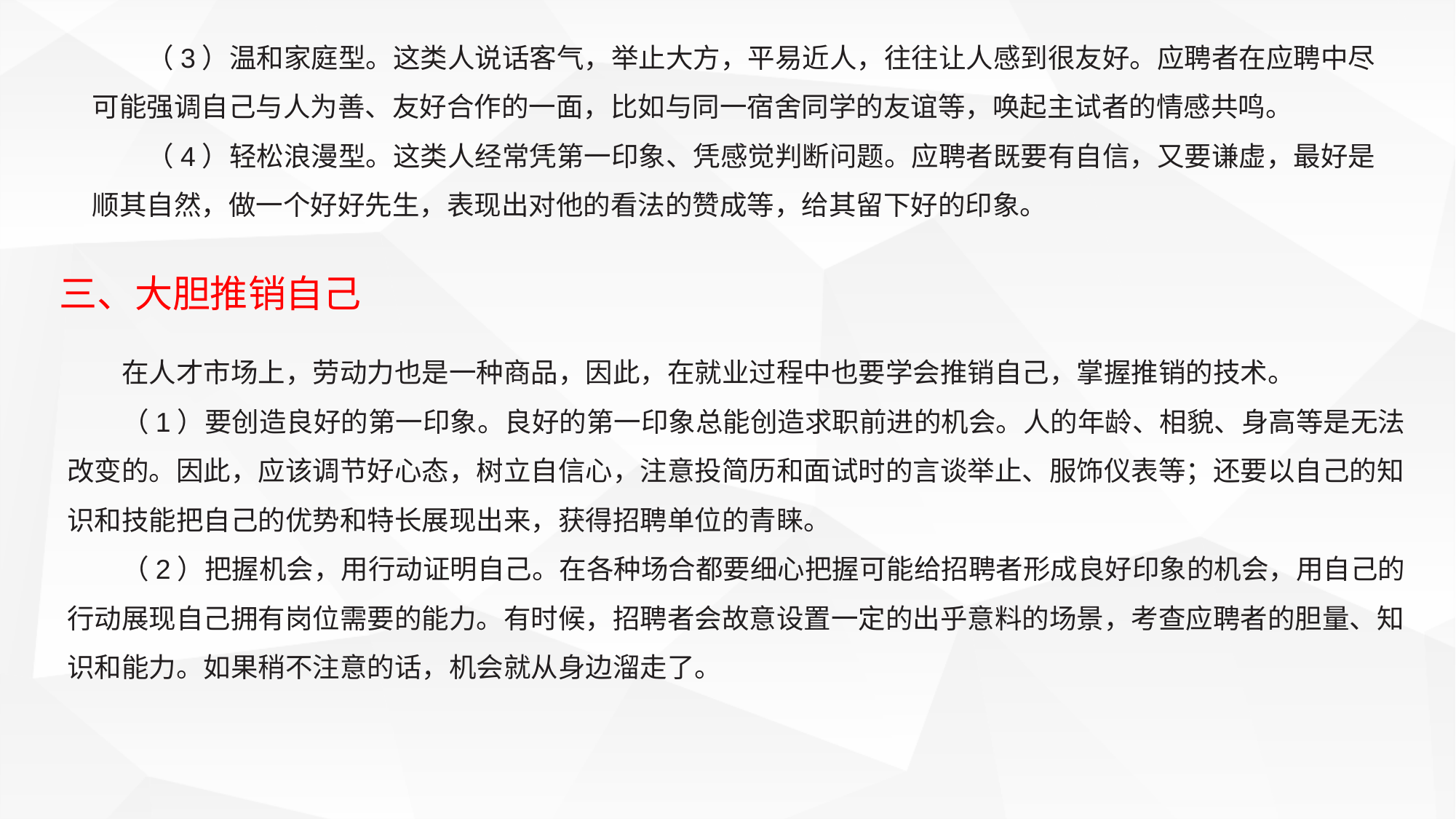

（3）温和家庭型。这类人说话客气，举止大方，平易近人，往往让人感到很友好。应聘者在应聘中尽可能强调自己与人为善、友好合作的一面，比如与同一宿舍同学的友谊等，唤起主试者的情感共鸣。
（4）轻松浪漫型。这类人经常凭第一印象、凭感觉判断问题。应聘者既要有自信，又要谦虚，最好是顺其自然，做一个好好先生，表现出对他的看法的赞成等，给其留下好的印象。
三、大胆推销自己
在人才市场上，劳动力也是一种商品，因此，在就业过程中也要学会推销自己，掌握推销的技术。
（1）要创造良好的第一印象。良好的第一印象总能创造求职前进的机会。人的年龄、相貌、身高等是无法改变的。因此，应该调节好心态，树立自信心，注意投简历和面试时的言谈举止、服饰仪表等；还要以自己的知识和技能把自己的优势和特长展现出来，获得招聘单位的青睐。
（2）把握机会，用行动证明自己。在各种场合都要细心把握可能给招聘者形成良好印象的机会，用自己的行动展现自己拥有岗位需要的能力。有时候，招聘者会故意设置一定的出乎意料的场景，考查应聘者的胆量、知识和能力。如果稍不注意的话，机会就从身边溜走了。